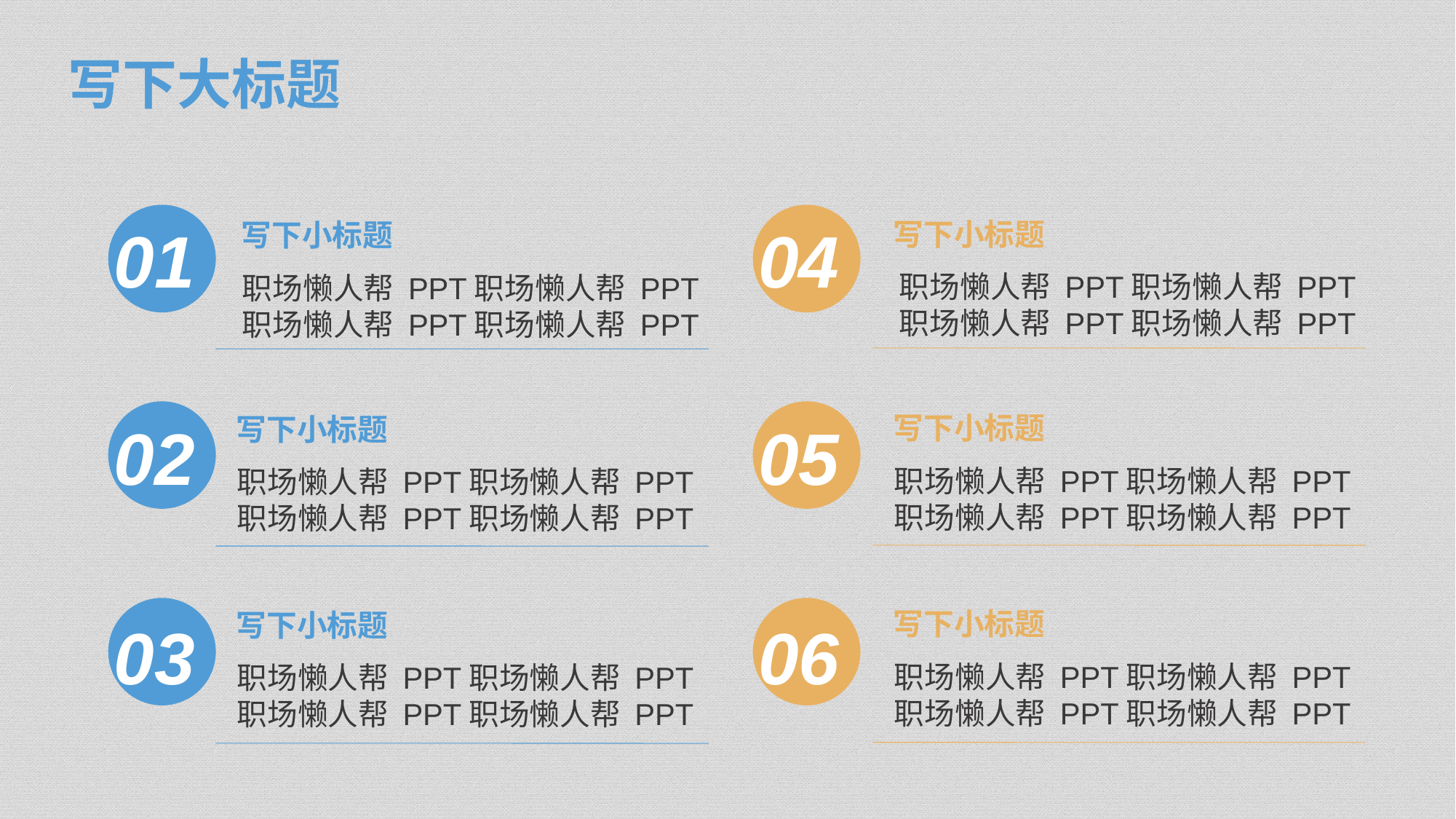

写下大标题

01
04
写下小标题
写下小标题
职场懒人帮 PPT职场懒人帮 PPT
职场懒人帮 PPT职场懒人帮 PPT
职场懒人帮 PPT职场懒人帮 PPT
职场懒人帮 PPT职场懒人帮 PPT

写下小标题
写下小标题
02
05
职场懒人帮 PPT职场懒人帮 PPT
职场懒人帮 PPT职场懒人帮 PPT
职场懒人帮 PPT职场懒人帮 PPT
职场懒人帮 PPT职场懒人帮 PPT

写下小标题
写下小标题
03
06
职场懒人帮 PPT职场懒人帮 PPT
职场懒人帮 PPT职场懒人帮 PPT
职场懒人帮 PPT职场懒人帮 PPT
职场懒人帮 PPT职场懒人帮 PPT